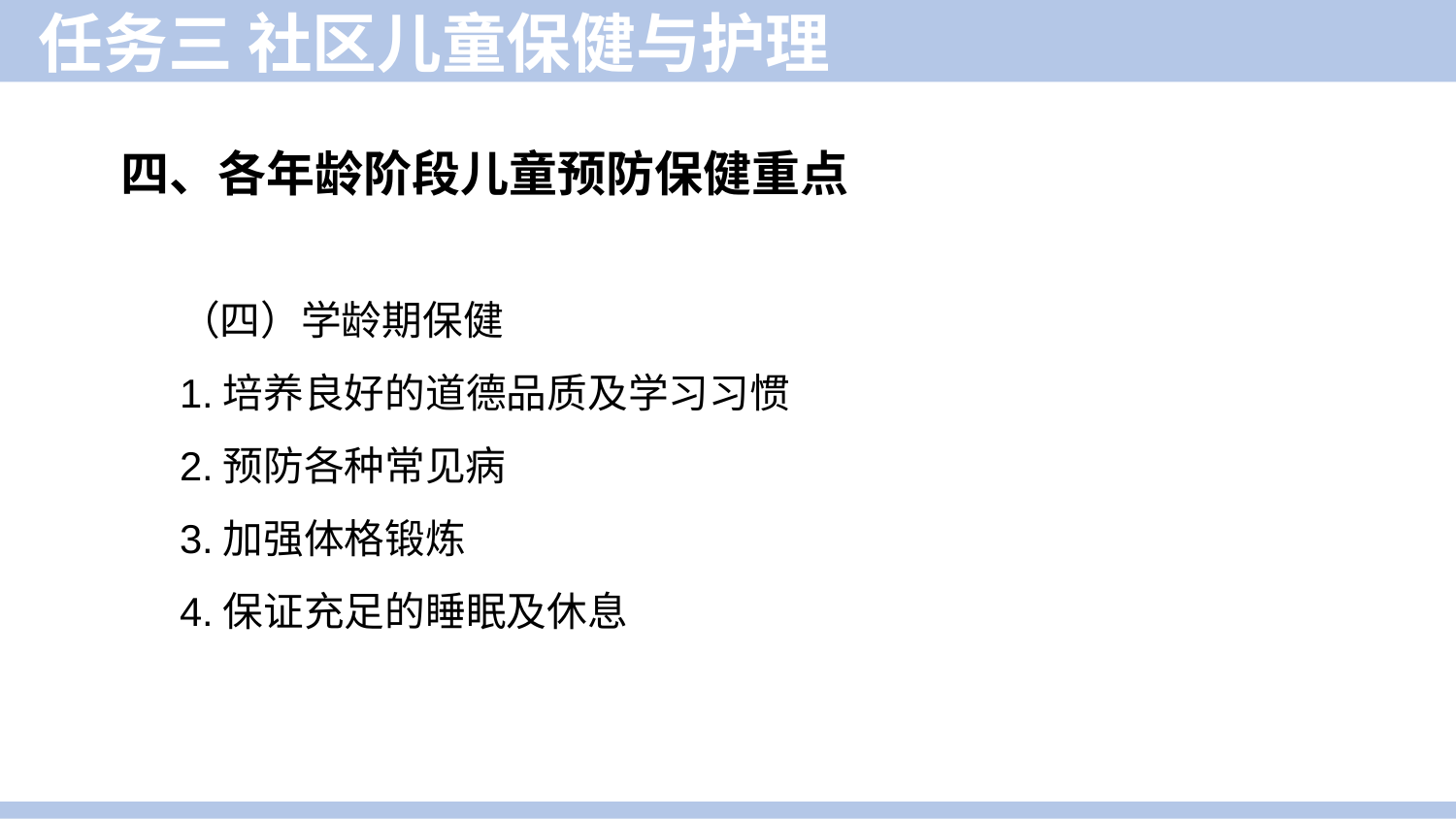

任务三 社区儿童保健与护理
四、各年龄阶段儿童预防保健重点
（四）学龄期保健
1.培养良好的道德品质及学习习惯
2.预防各种常见病
3.加强体格锻炼
4.保证充足的睡眠及休息